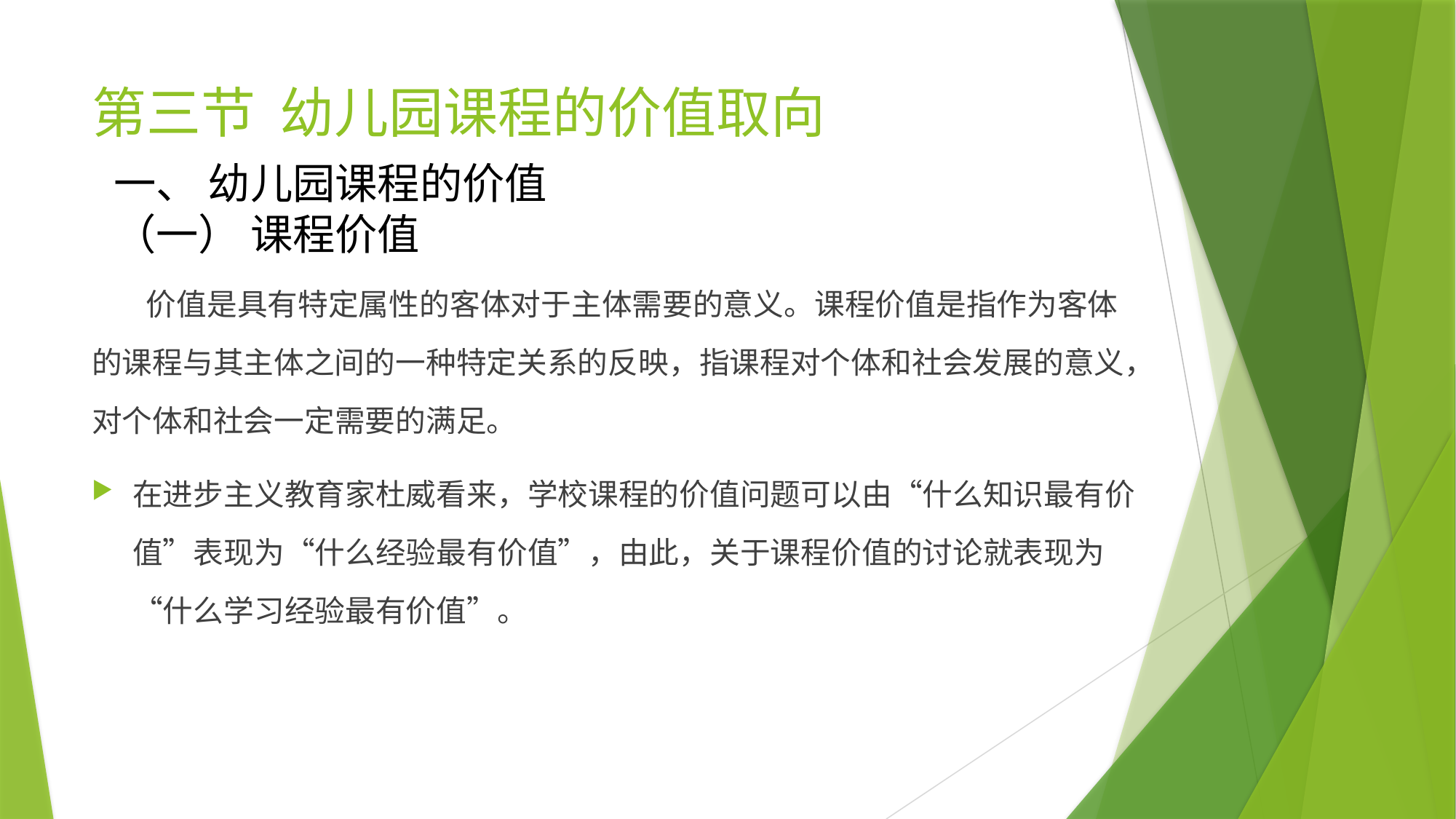

# 第三节  幼儿园课程的价值取向
一、 幼儿园课程的价值
（一） 课程价值
       价值是具有特定属性的客体对于主体需要的意义。课程价值是指作为客体的课程与其主体之间的一种特定关系的反映，指课程对个体和社会发展的意义，对个体和社会一定需要的满足。
在进步主义教育家杜威看来，学校课程的价值问题可以由“什么知识最有价值”表现为“什么经验最有价值”，由此，关于课程价值的讨论就表现为“什么学习经验最有价值”。